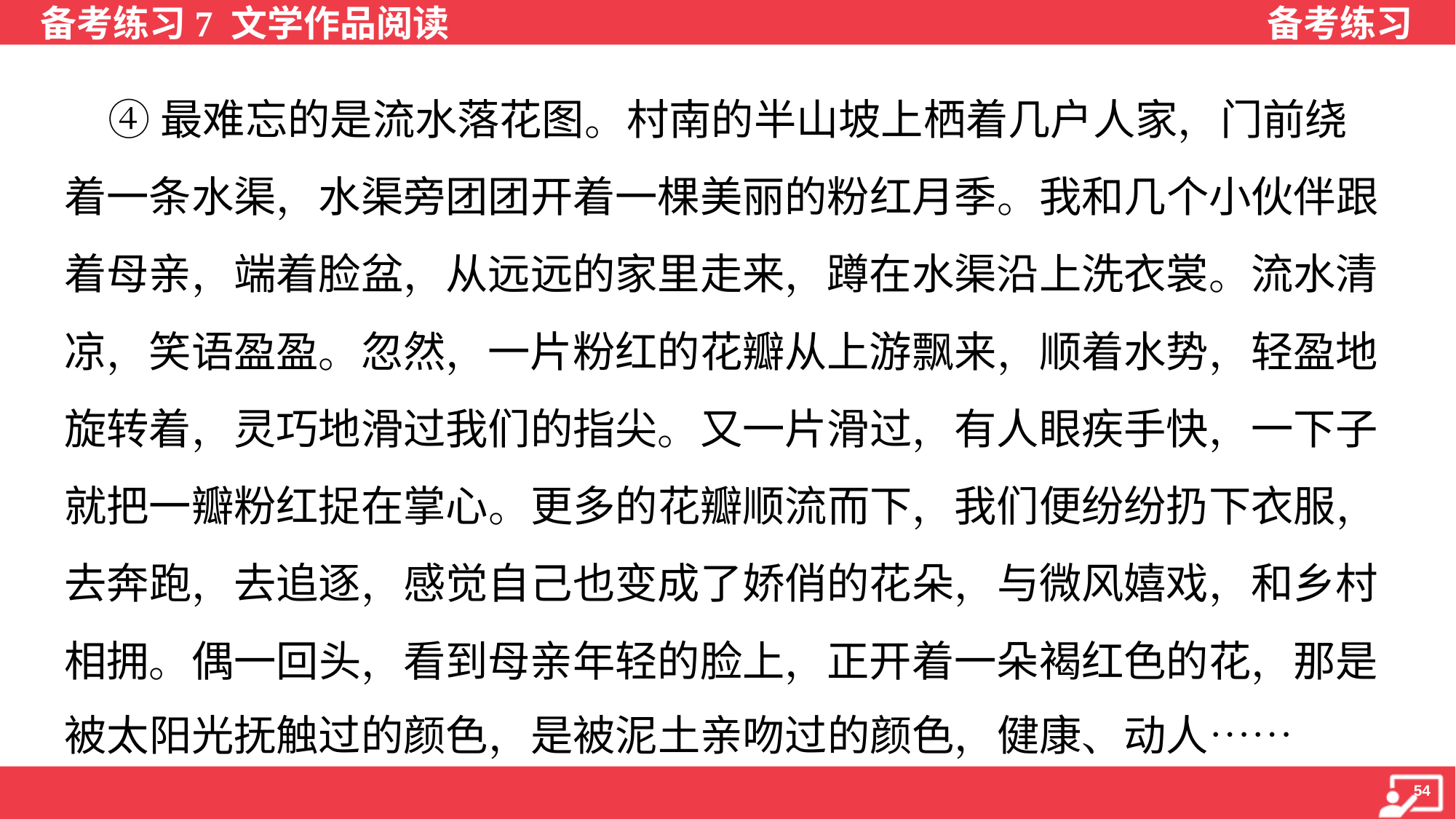

④最难忘的是流水落花图。村南的半山坡上栖着几户人家，门前绕
着一条水渠，水渠旁团团开着一棵美丽的粉红月季。我和几个小伙伴跟
着母亲，端着脸盆，从远远的家里走来，蹲在水渠沿上洗衣裳。流水清
凉，笑语盈盈。忽然，一片粉红的花瓣从上游飘来，顺着水势，轻盈地
旋转着，灵巧地滑过我们的指尖。又一片滑过，有人眼疾手快，一下子
就把一瓣粉红捉在掌心。更多的花瓣顺流而下，我们便纷纷扔下衣服，
去奔跑，去追逐，感觉自己也变成了娇俏的花朵，与微风嬉戏，和乡村
相拥。偶一回头，看到母亲年轻的脸上，正开着一朵褐红色的花，那是
被太阳光抚触过的颜色，是被泥土亲吻过的颜色，健康、动人……